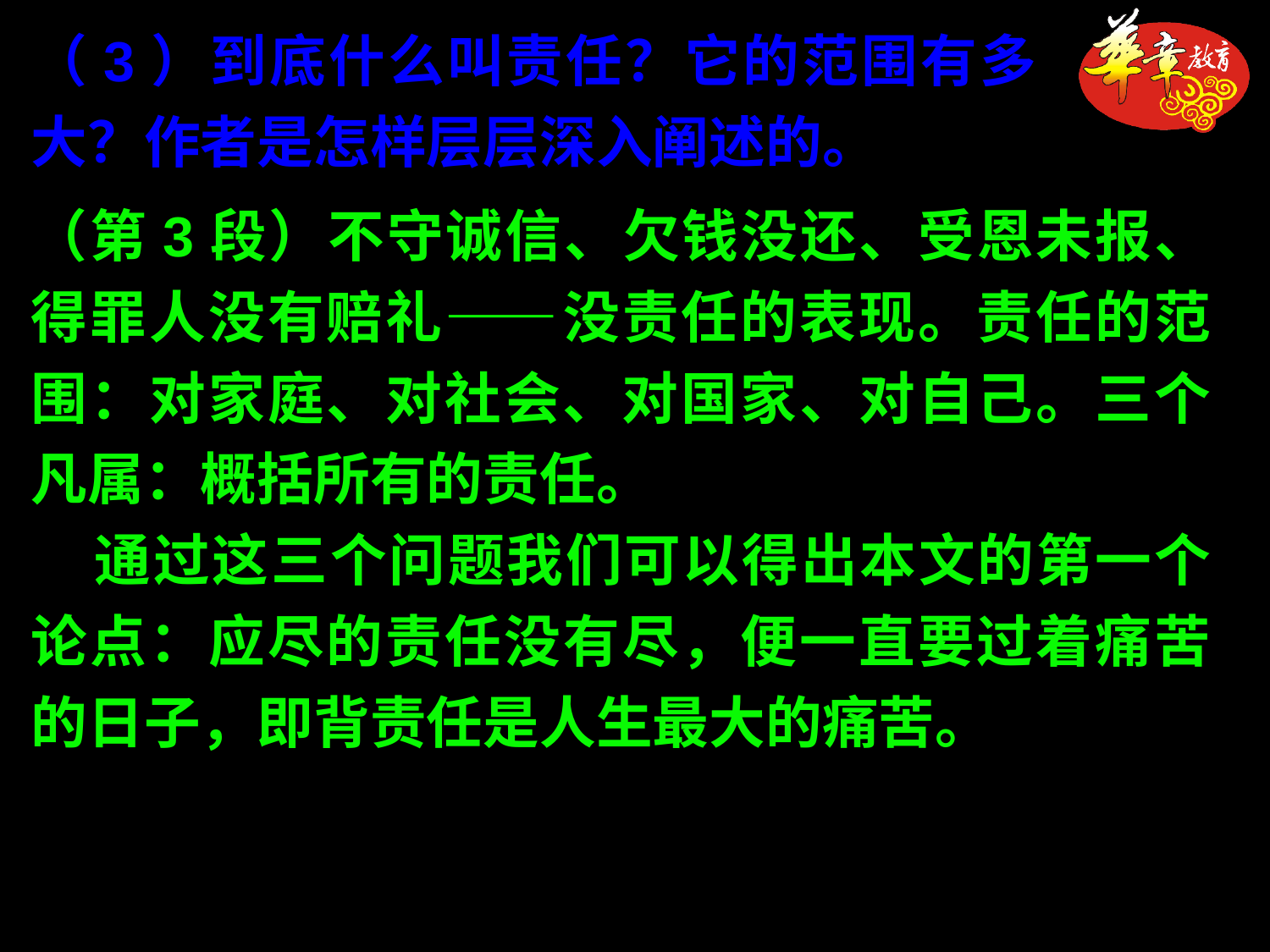

（3）到底什么叫责任？它的范围有多大？作者是怎样层层深入阐述的。
（第3段）不守诚信、欠钱没还、受恩未报、得罪人没有赔礼——没责任的表现。责任的范围：对家庭、对社会、对国家、对自己。三个凡属：概括所有的责任。
通过这三个问题我们可以得出本文的第一个论点：应尽的责任没有尽，便一直要过着痛苦的日子，即背责任是人生最大的痛苦。